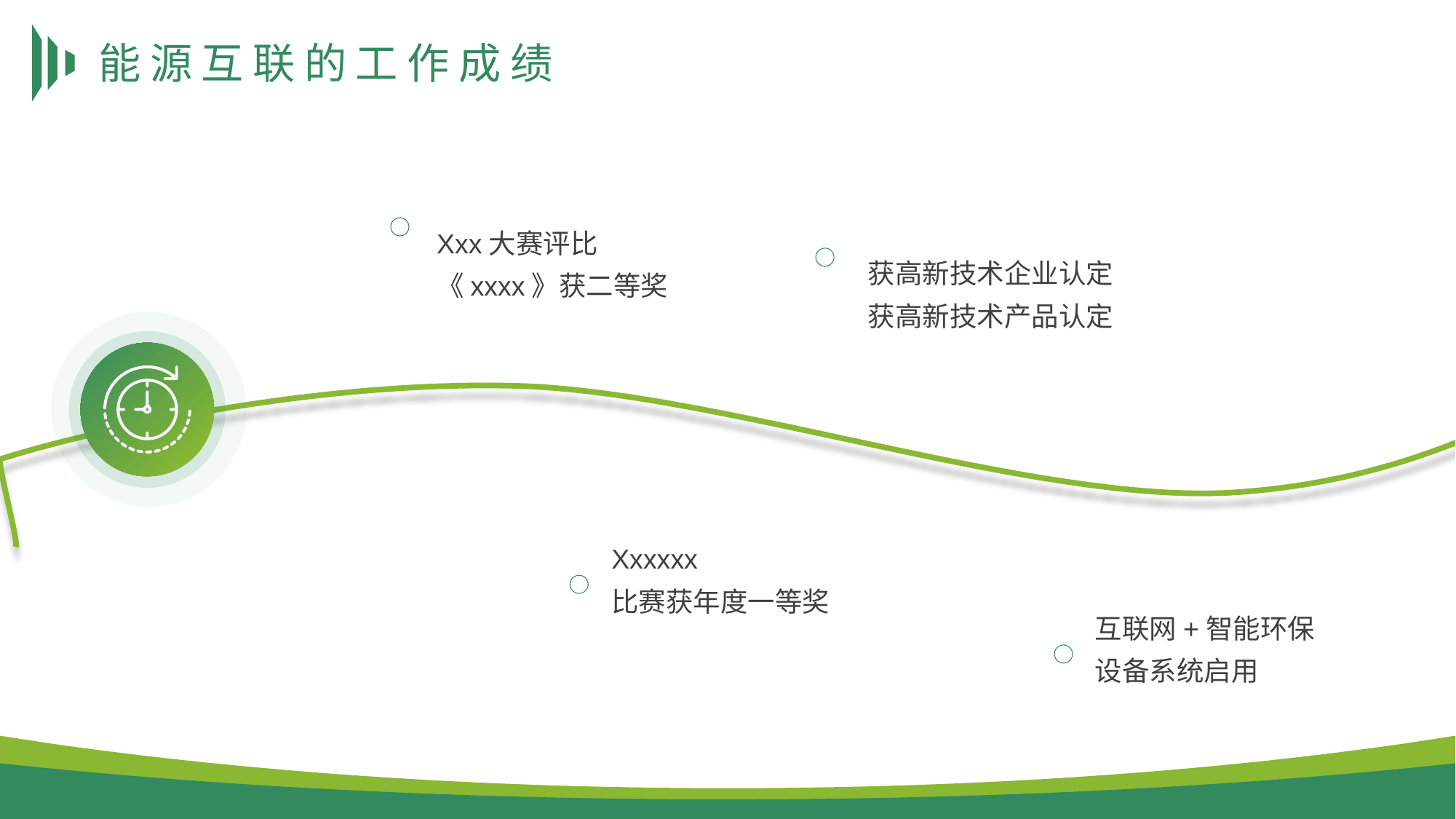

# 能源互联的工作成绩
Xxx大赛评比
《xxxx》获二等奖

获高新技术企业认定
获高新技术产品认定

Xxxxxx
比赛获年度一等奖
互联网+智能环保设备系统启用